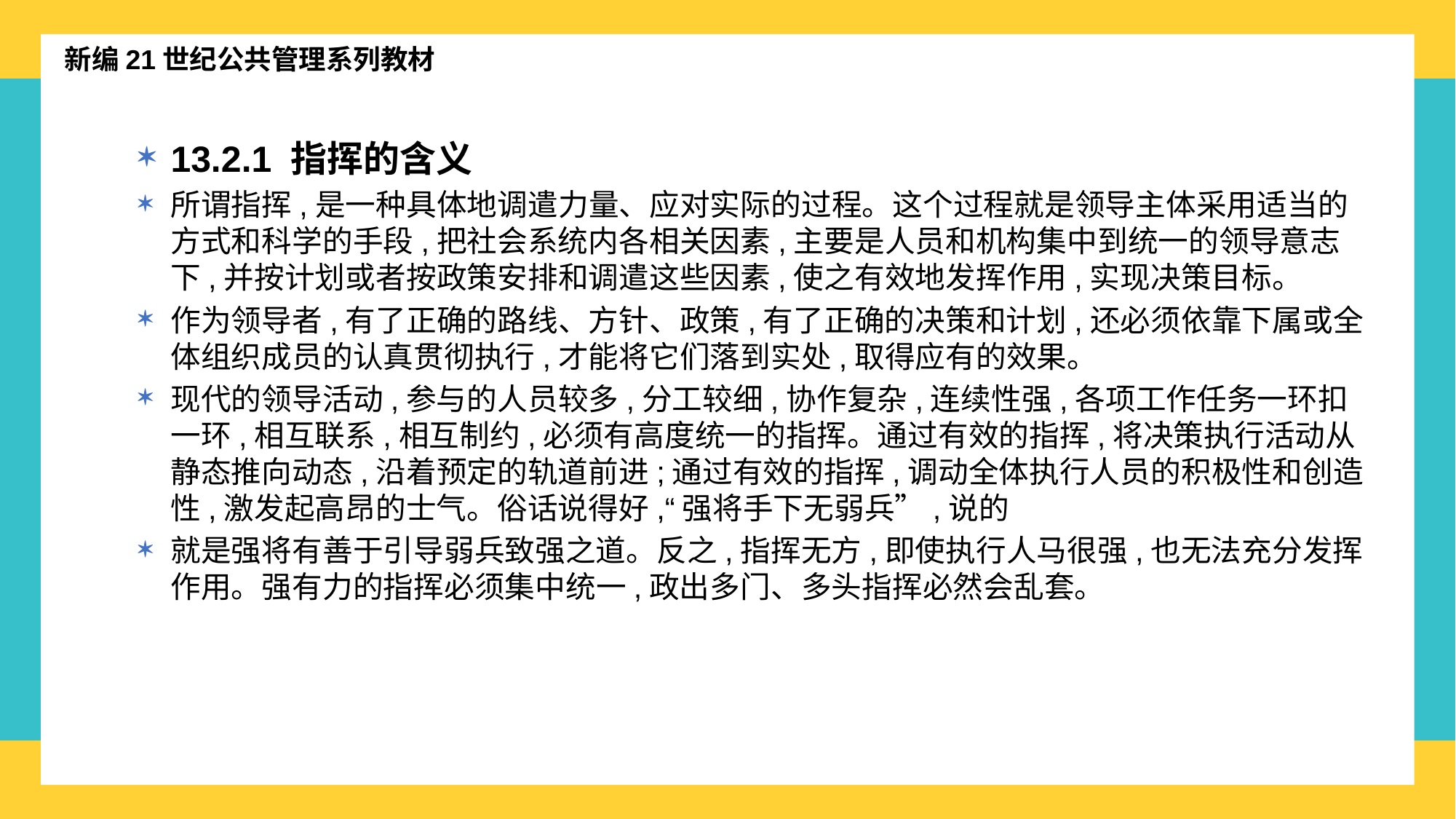

新编21世纪公共管理系列教材
13.2.1 指挥的含义
所谓指挥,是一种具体地调遣力量、应对实际的过程。这个过程就是领导主体采用适当的方式和科学的手段,把社会系统内各相关因素,主要是人员和机构集中到统一的领导意志下,并按计划或者按政策安排和调遣这些因素,使之有效地发挥作用,实现决策目标。
作为领导者,有了正确的路线、方针、政策,有了正确的决策和计划,还必须依靠下属或全体组织成员的认真贯彻执行,才能将它们落到实处,取得应有的效果。
现代的领导活动,参与的人员较多,分工较细,协作复杂,连续性强,各项工作任务一环扣一环,相互联系,相互制约,必须有高度统一的指挥。通过有效的指挥,将决策执行活动从静态推向动态,沿着预定的轨道前进;通过有效的指挥,调动全体执行人员的积极性和创造性,激发起高昂的士气。俗话说得好,“强将手下无弱兵”,说的
就是强将有善于引导弱兵致强之道。反之,指挥无方,即使执行人马很强,也无法充分发挥作用。强有力的指挥必须集中统一,政出多门、多头指挥必然会乱套。